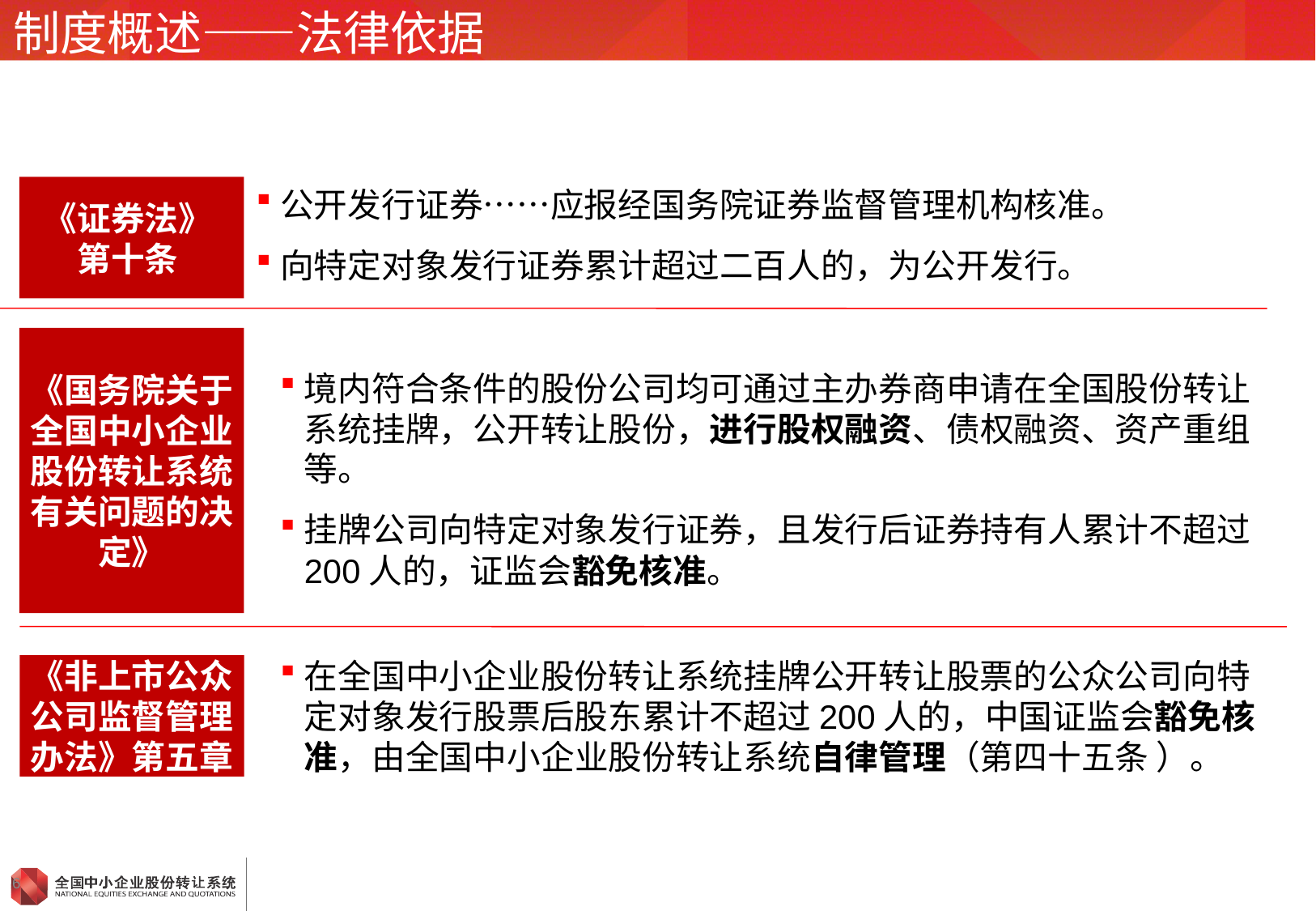

# 制度概述——法律依据
《证券法》  第十条
公开发行证券……应报经国务院证券监督管理机构核准。
向特定对象发行证券累计超过二百人的，为公开发行。

《国务院关于全国中小企业股份转让系统有关问题的决定》
境内符合条件的股份公司均可通过主办券商申请在全国股份转让系统挂牌，公开转让股份，进行股权融资、债权融资、资产重组等。
挂牌公司向特定对象发行证券，且发行后证券持有人累计不超过200人的，证监会豁免核准。

在全国中小企业股份转让系统挂牌公开转让股票的公众公司向特定对象发行股票后股东累计不超过200人的，中国证监会豁免核准，由全国中小企业股份转让系统自律管理（第四十五条 ）。
《非上市公众公司监督管理办法》第五章
6